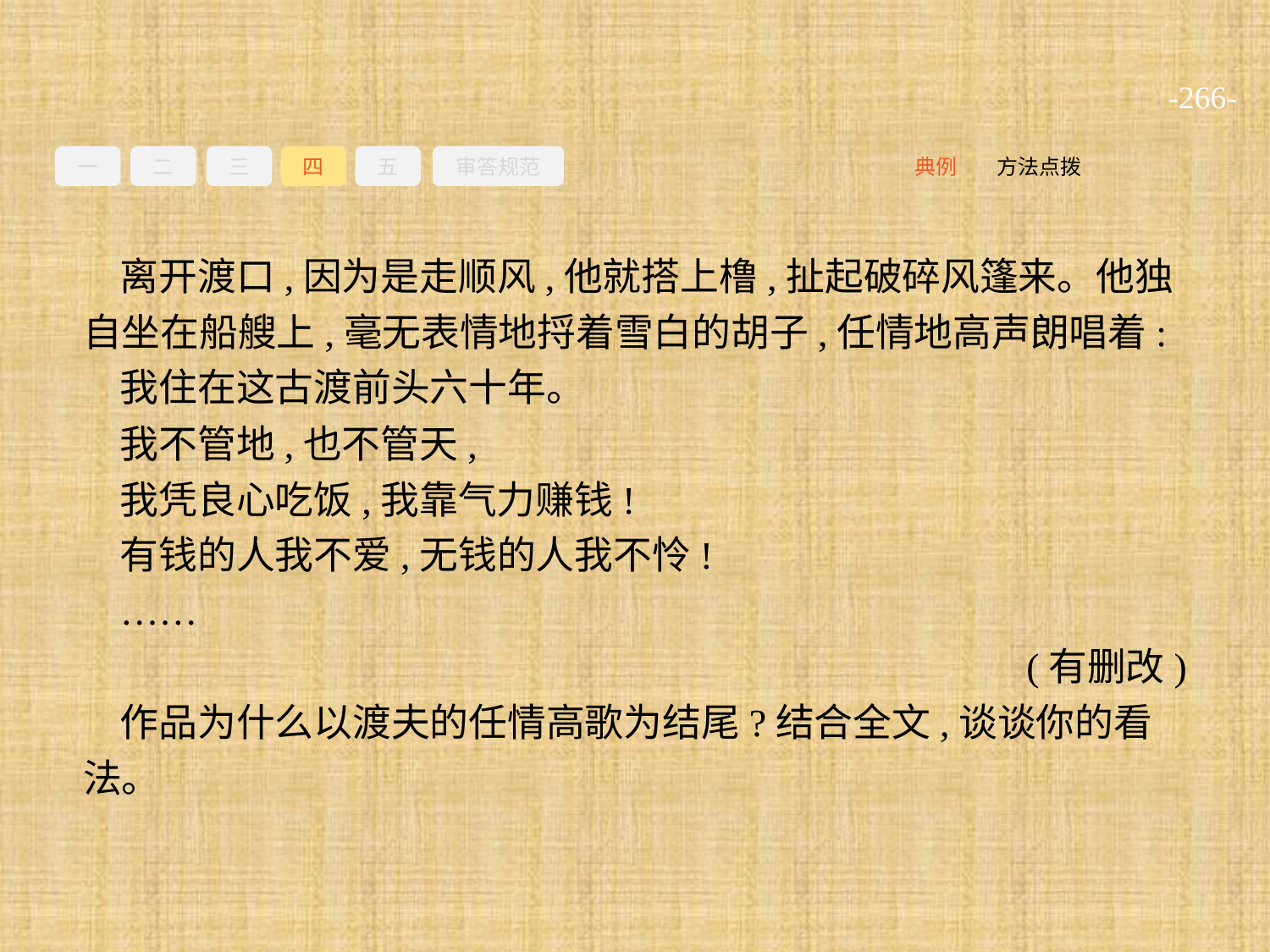

-266-
一
二
三
四
五
审答规范
方法点拨
典例
离开渡口,因为是走顺风,他就搭上橹,扯起破碎风篷来。他独自坐在船艘上,毫无表情地捋着雪白的胡子,任情地高声朗唱着:
我住在这古渡前头六十年。
我不管地,也不管天,
我凭良心吃饭,我靠气力赚钱!
有钱的人我不爱,无钱的人我不怜!
……
(有删改)
作品为什么以渡夫的任情高歌为结尾?结合全文,谈谈你的看法。